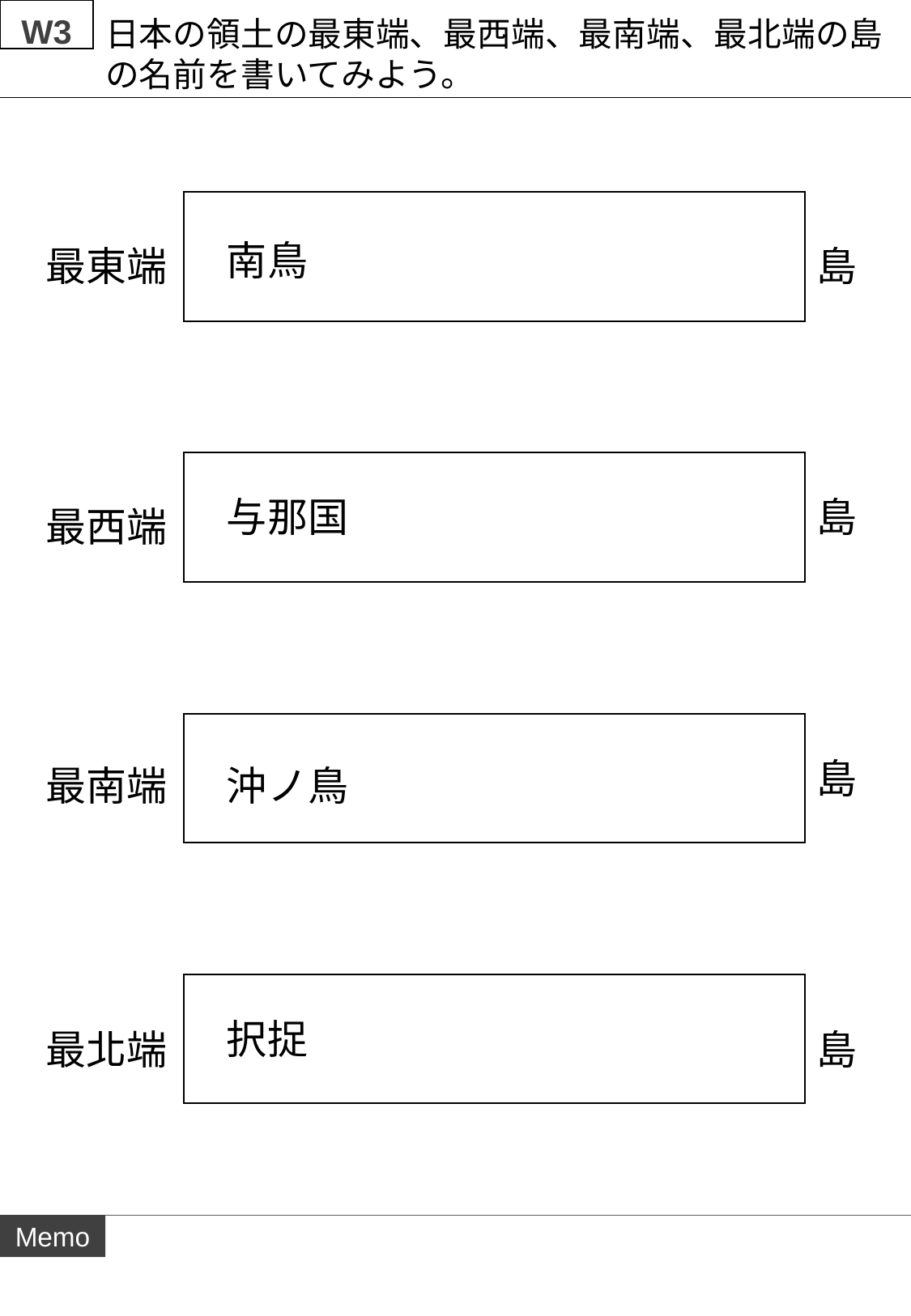

W3
日本の領土の最東端、最西端、最南端、最北端の島の名前を書いてみよう。

最東端
南鳥
島

最西端
与那国
島

最南端
島
沖ノ鳥

最北端
択捉
島
Memo